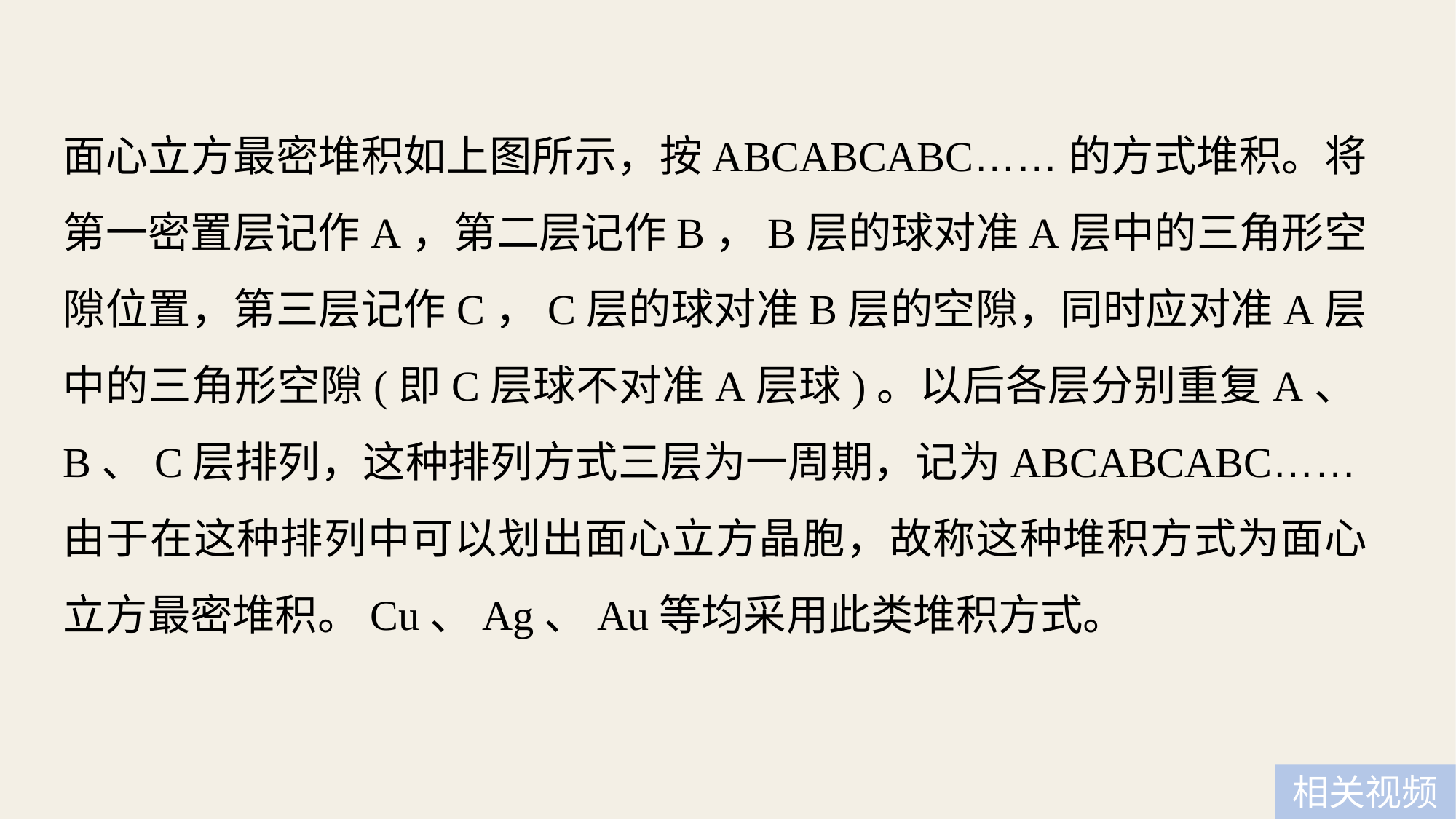

面心立方最密堆积如上图所示，按ABCABCABC……的方式堆积。将第一密置层记作A，第二层记作B，B层的球对准A层中的三角形空隙位置，第三层记作C，C层的球对准B层的空隙，同时应对准A层中的三角形空隙(即C层球不对准A层球)。以后各层分别重复A、B、C层排列，这种排列方式三层为一周期，记为ABCABCABC……由于在这种排列中可以划出面心立方晶胞，故称这种堆积方式为面心立方最密堆积。Cu、Ag、Au等均采用此类堆积方式。
相关视频